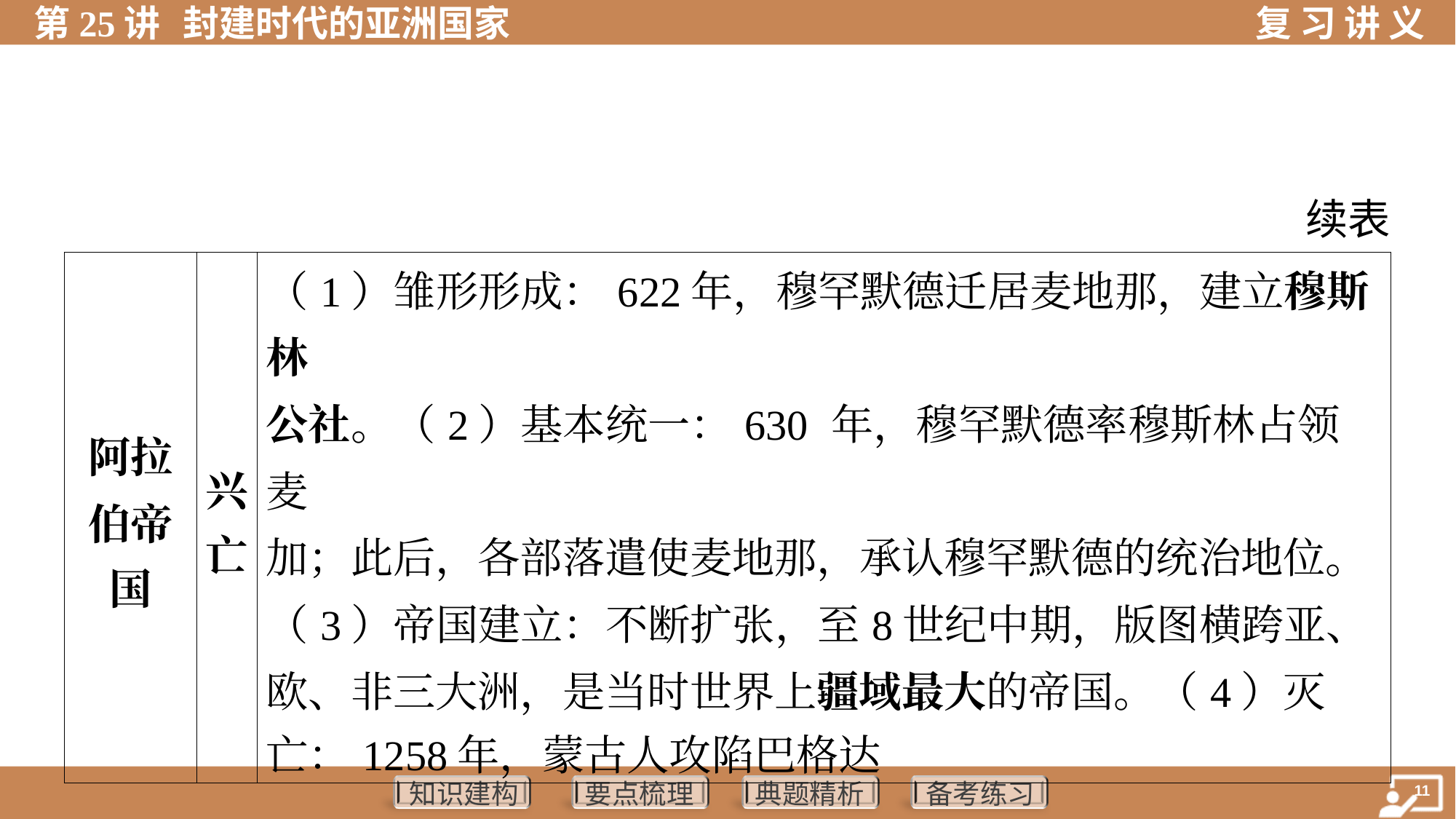

续表
| 阿拉 伯帝 国 | 兴 亡 | （1）雏形形成：622年，穆罕默德迁居麦地那，建立穆斯林 公社。（2）基本统一：630 年，穆罕默德率穆斯林占领麦 加；此后，各部落遣使麦地那，承认穆罕默德的统治地位。 （3）帝国建立：不断扩张，至8世纪中期，版图横跨亚、 欧、非三大洲，是当时世界上疆域最大的帝国。（4）灭 亡：1258年，蒙古人攻陷巴格达 |  |
| --- | --- | --- | --- |